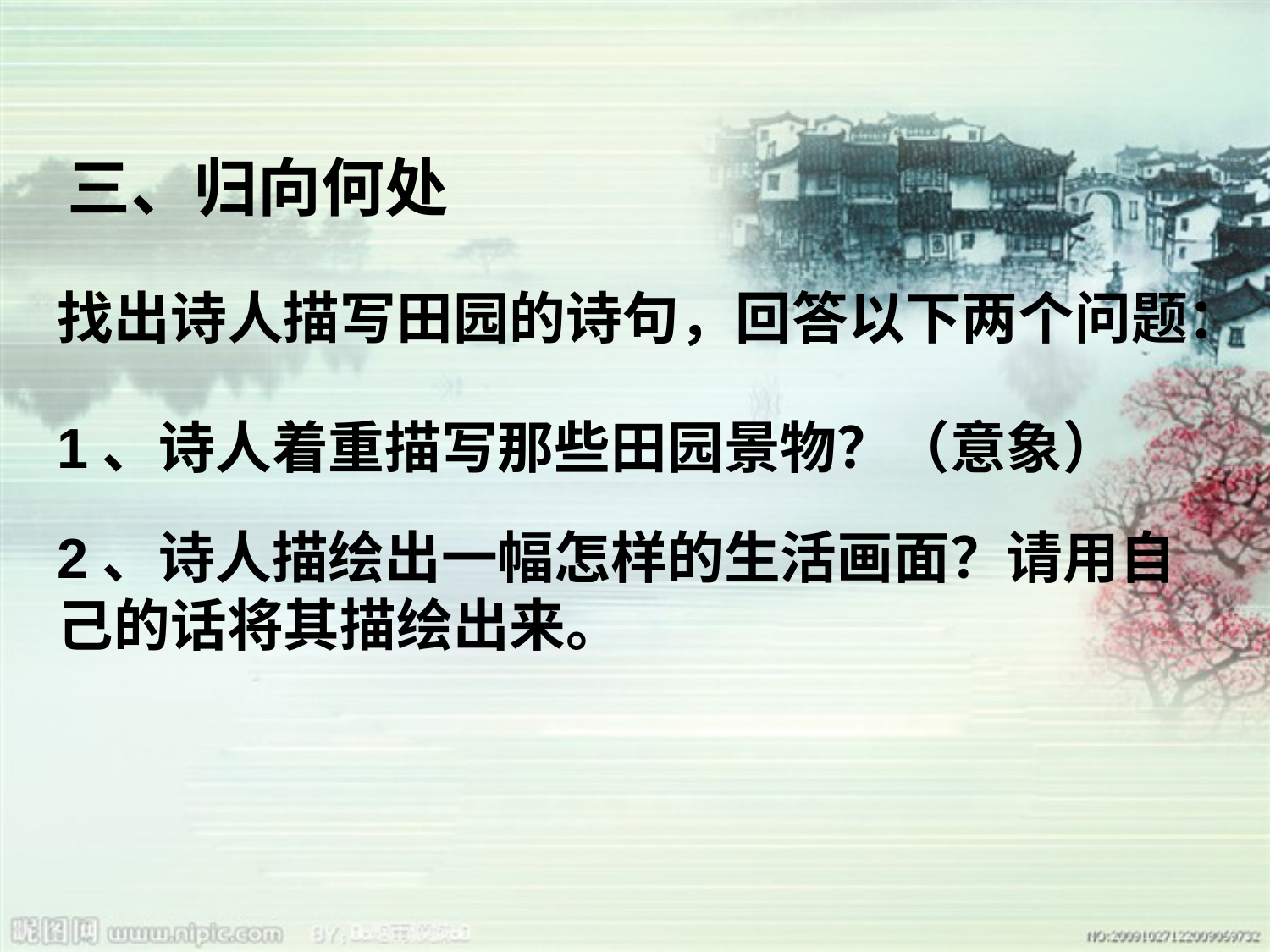

# 三、归向何处
找出诗人描写田园的诗句，回答以下两个问题：
1、诗人着重描写那些田园景物？（意象）
2、诗人描绘出一幅怎样的生活画面？请用自己的话将其描绘出来。